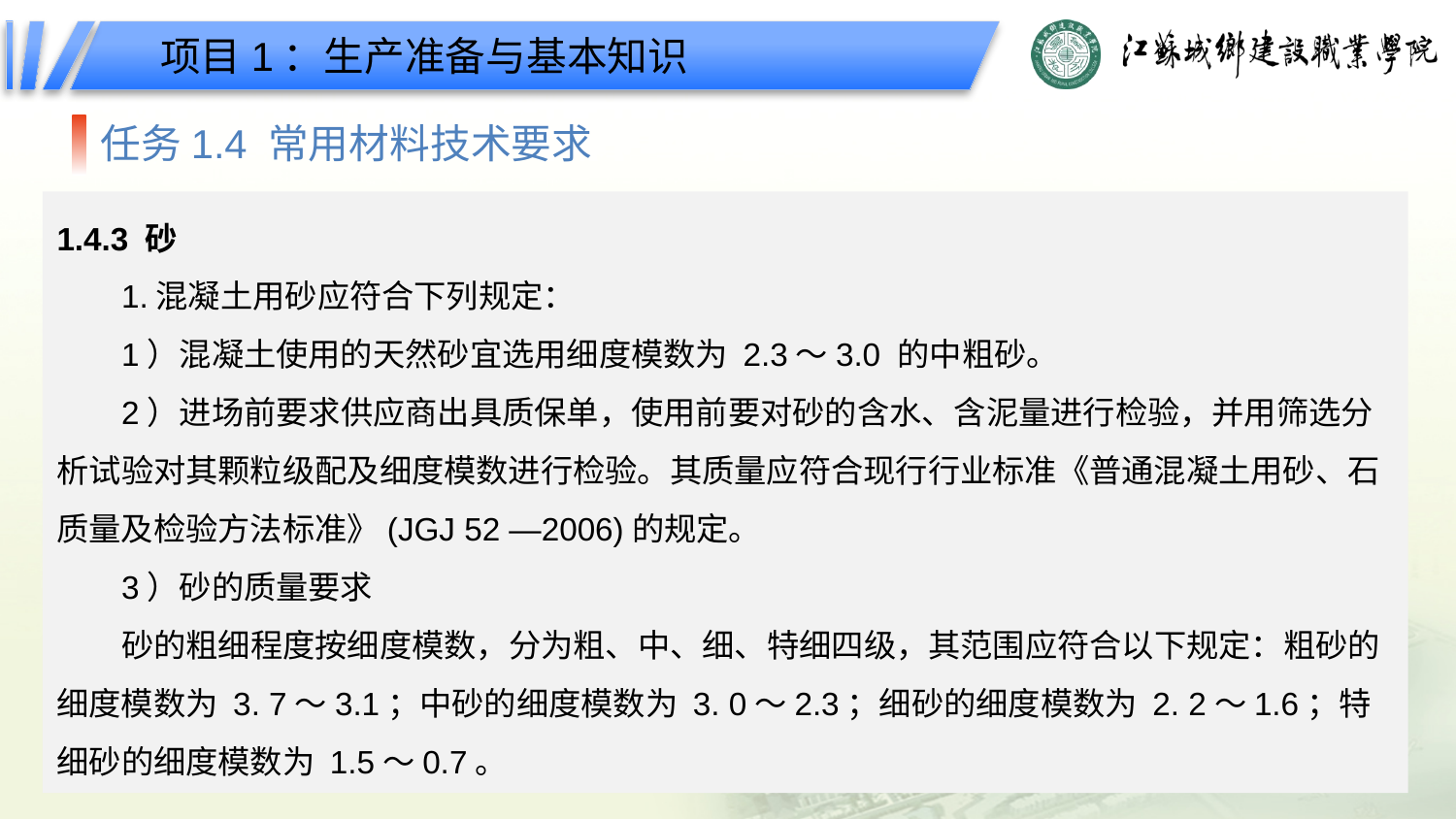

项目1：生产准备与基本知识
任务1.4 常用材料技术要求

1.4.3 砂
1.混凝土用砂应符合下列规定：
1）混凝土使用的天然砂宜选用细度模数为 2.3～3.0 的中粗砂。
2）进场前要求供应商出具质保单，使用前要对砂的含水、含泥量进行检验，并用筛选分析试验对其颗粒级配及细度模数进行检验。其质量应符合现行行业标准《普通混凝土用砂、石质量及检验方法标准》(JGJ 52 —2006)的规定。
3）砂的质量要求
砂的粗细程度按细度模数，分为粗、中、细、特细四级，其范围应符合以下规定：粗砂的细度模数为 3. 7～3.1；中砂的细度模数为 3. 0～2.3；细砂的细度模数为 2. 2～1.6；特细砂的细度模数为 1.5～0.7。